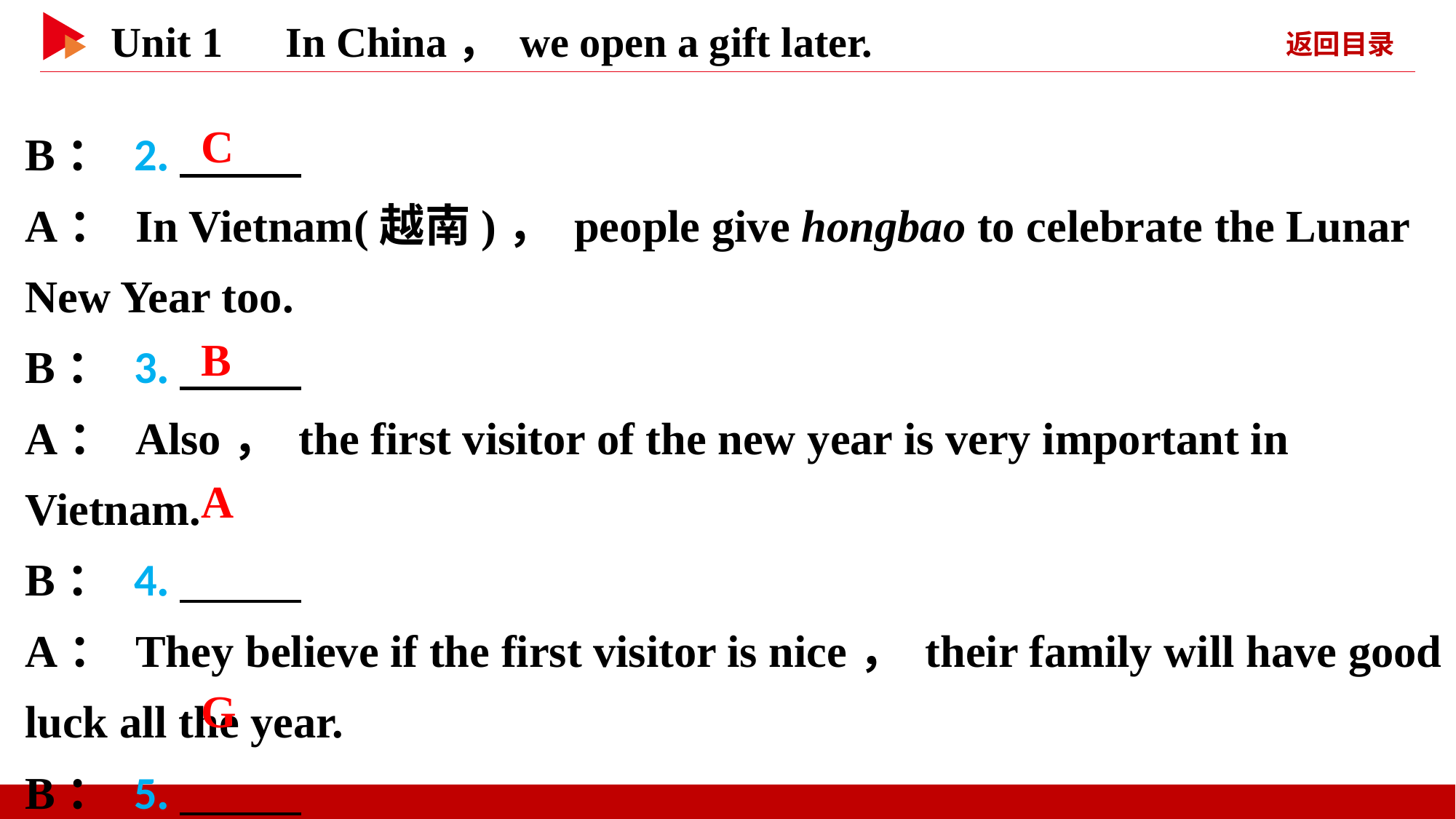

B： 2.
A： In Vietnam(越南)， people give hongbao to celebrate the Lunar New Year too.
B： 3.
A： Also， the first visitor of the new year is very important in Vietnam.
B： 4.
A： They believe if the first visitor is nice， their family will have good luck all the year.
B： 5.
　C
　B
　A
　G